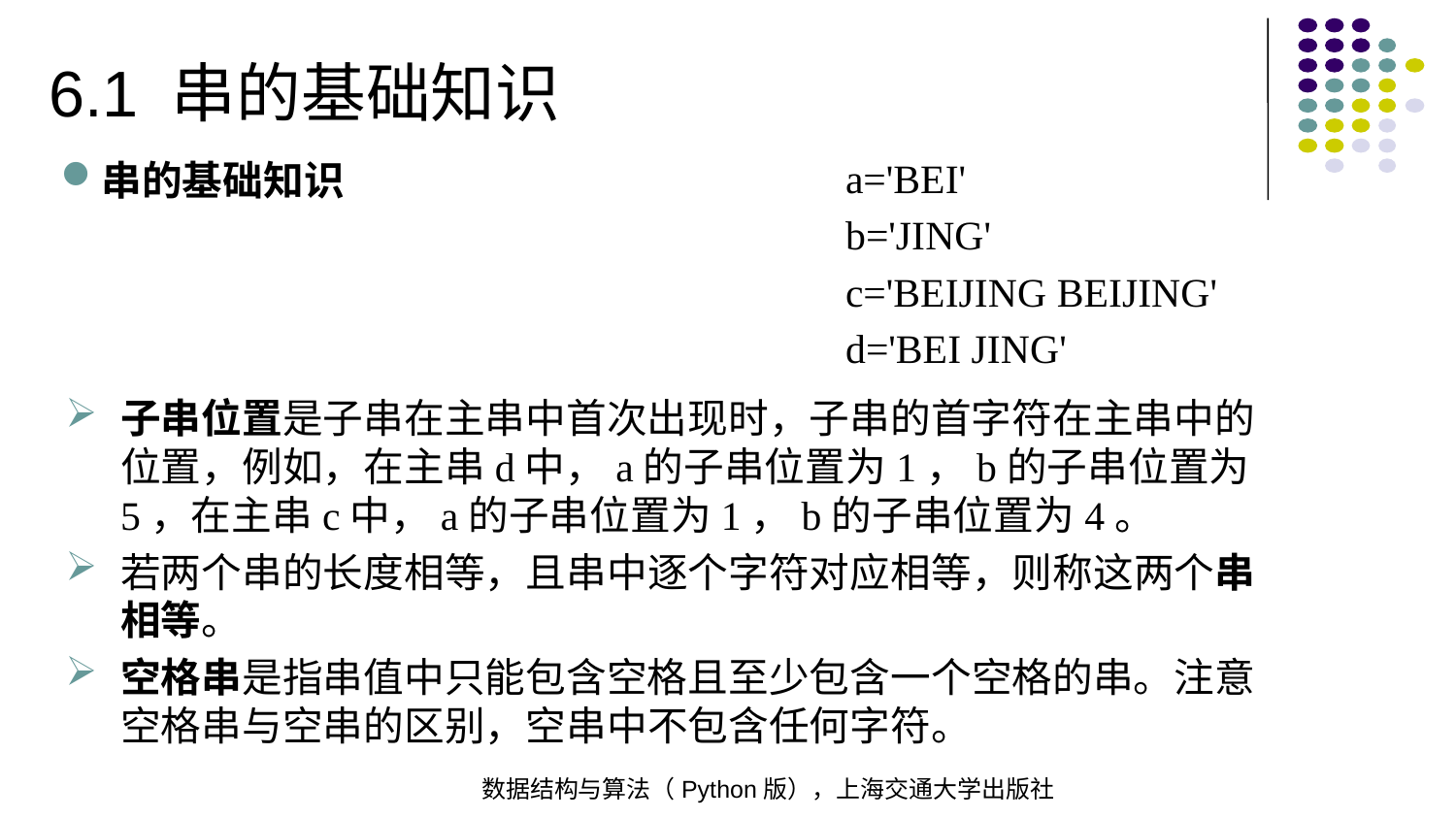

6.1 串的基础知识
a='BEI'
b='JING'
c='BEIJING BEIJING'
d='BEI JING'
串的基础知识
子串位置是子串在主串中首次出现时，子串的首字符在主串中的位置，例如，在主串d中，a的子串位置为1，b的子串位置为5，在主串c中，a的子串位置为1，b的子串位置为4。
若两个串的长度相等，且串中逐个字符对应相等，则称这两个串相等。
空格串是指串值中只能包含空格且至少包含一个空格的串。注意空格串与空串的区别，空串中不包含任何字符。